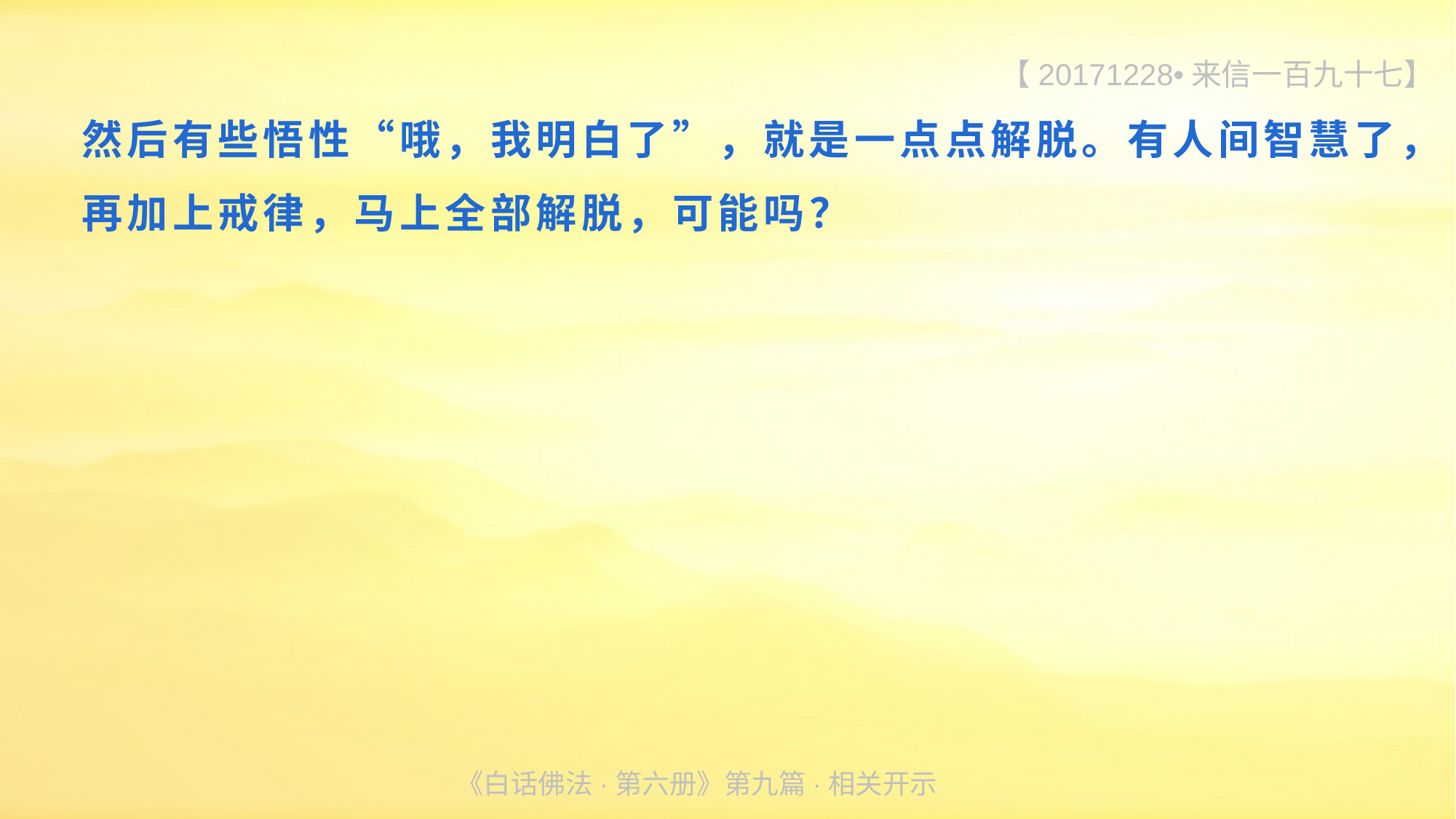

【20171228•来信一百九十七】
然后有些悟性“哦，我明白了”，就是一点点解脱。有人间智慧了，再加上戒律，马上全部解脱，可能吗？

《白话佛法·第六册》第九篇·相关开示